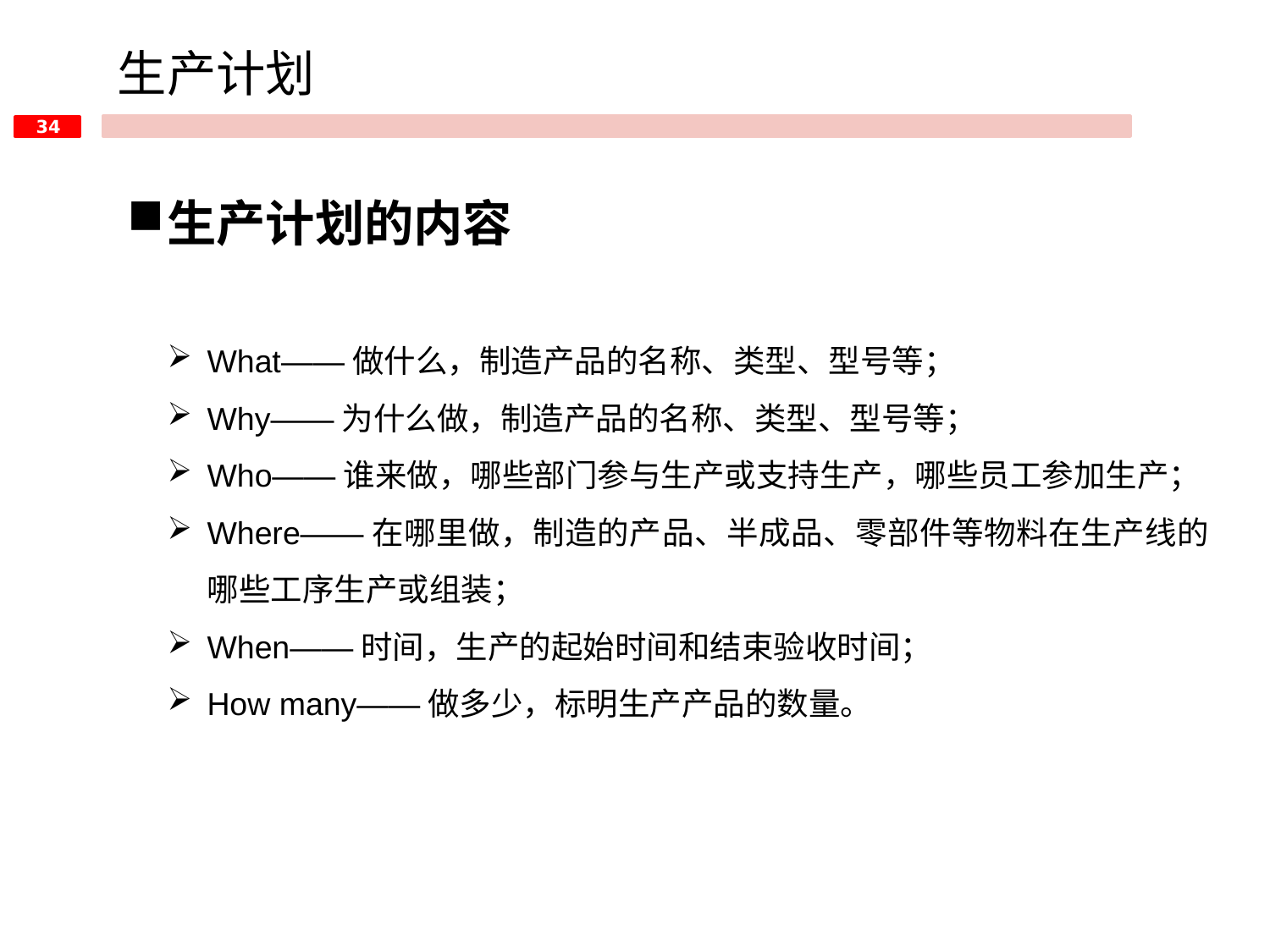

生产计划
34
生产计划的内容
What——做什么，制造产品的名称、类型、型号等；
Why——为什么做，制造产品的名称、类型、型号等；
Who——谁来做，哪些部门参与生产或支持生产，哪些员工参加生产；
Where——在哪里做，制造的产品、半成品、零部件等物料在生产线的哪些工序生产或组装；
When——时间，生产的起始时间和结束验收时间；
How many——做多少，标明生产产品的数量。